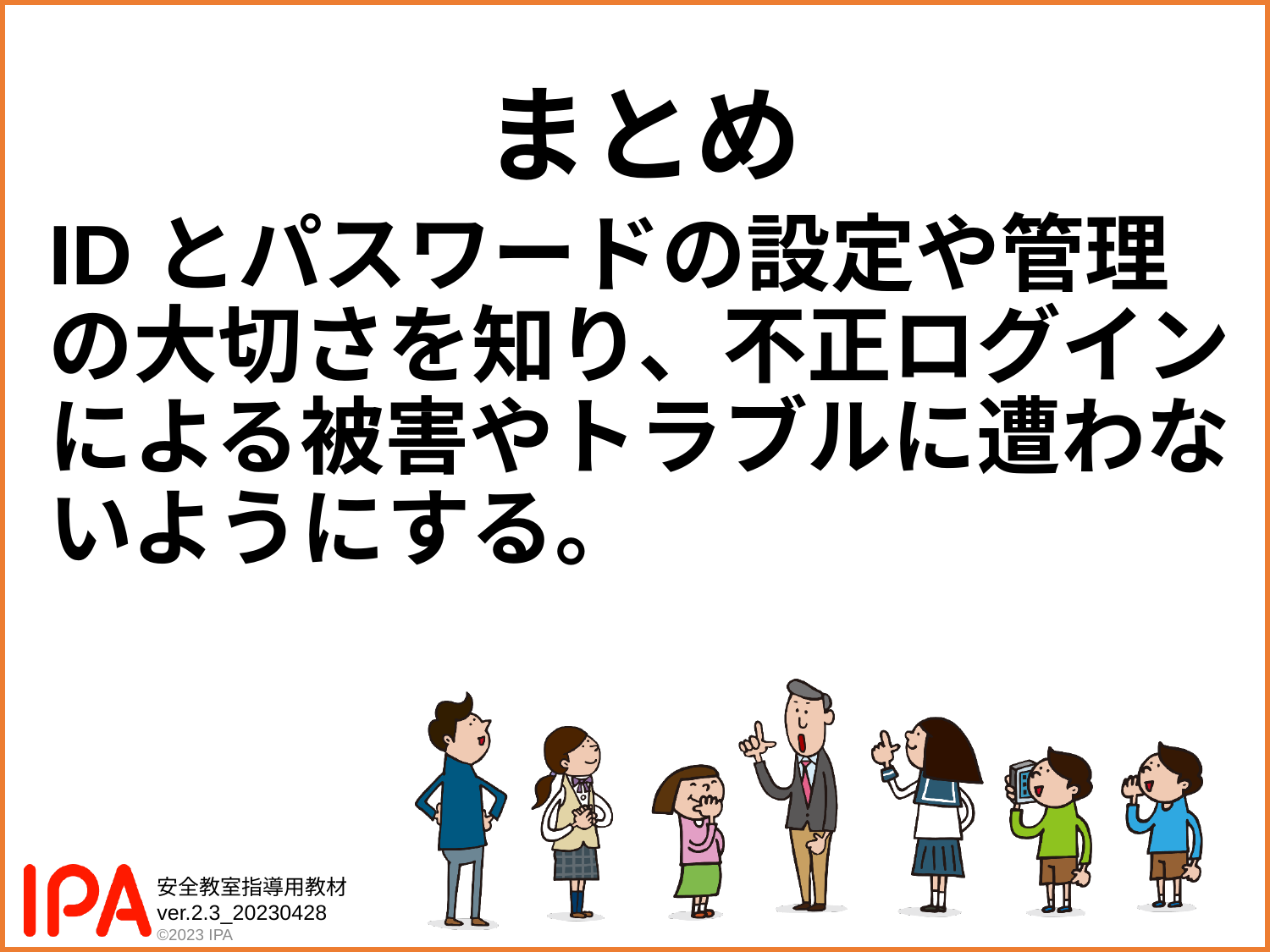

IDとパスワードの設定や管理の大切さを知り、不正ログインによる被害やトラブルに遭わないようにする。